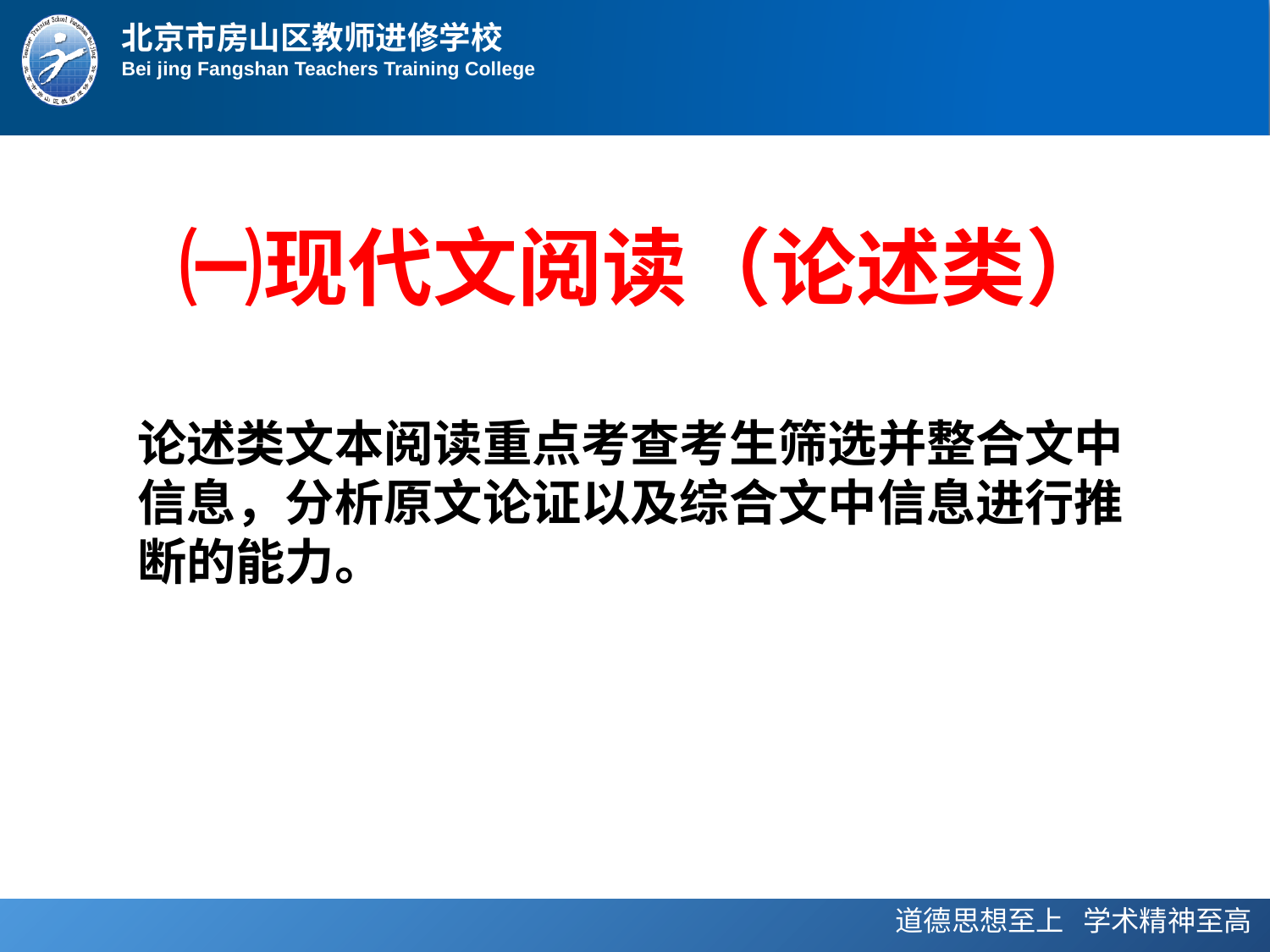

# ㈠现代文阅读（论述类）
论述类文本阅读重点考查考生筛选并整合文中信息，分析原文论证以及综合文中信息进行推断的能力。